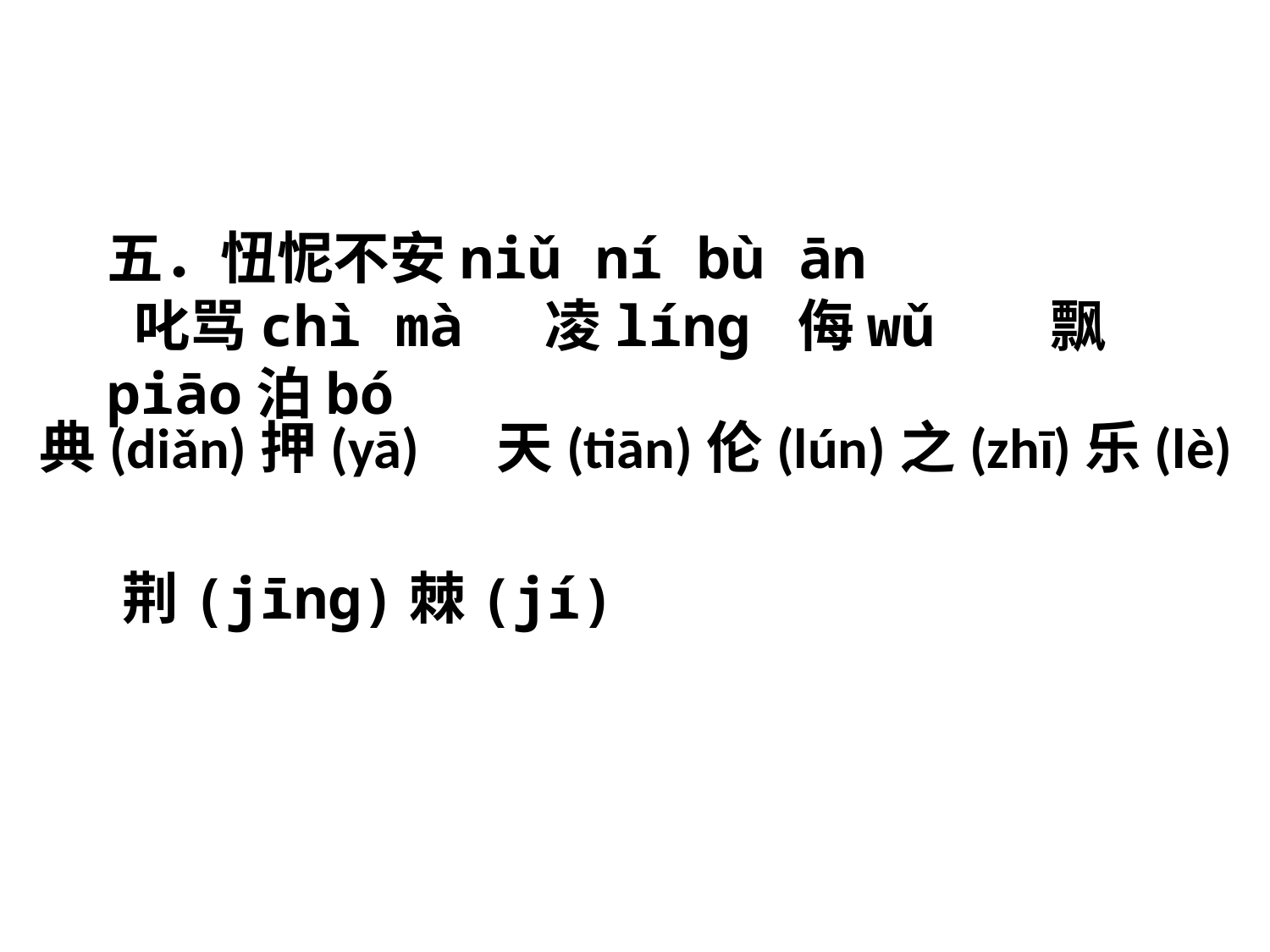

五．忸怩不安niǔ ní bù ān
 叱骂chì mà  凌líng 侮wǔ   飘piāo泊bó
典(diǎn)押(yā)     天(tiān)伦(lún)之(zhī)乐(lè)
荆(jīng)棘(jí)